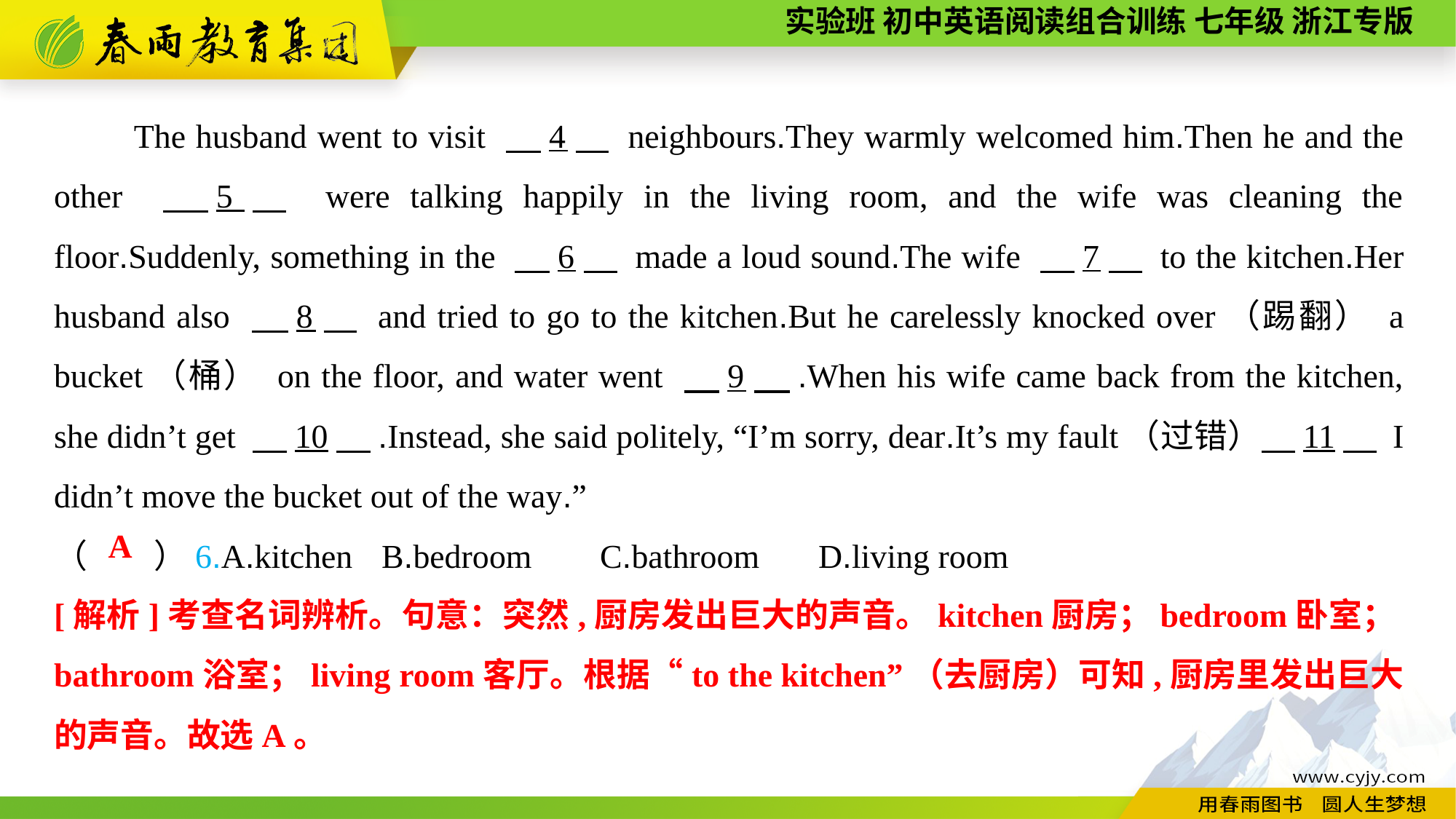

The husband went to visit 　4　 neighbours.They warmly welcomed him.Then he and the other 　5　 were talking happily in the living room, and the wife was cleaning the floor.Suddenly, something in the 　6　 made a loud sound.The wife 　7　 to the kitchen.Her husband also 　8　 and tried to go to the kitchen.But he carelessly knocked over（踢翻） a bucket（桶） on the floor, and water went 　9　.When his wife came back from the kitchen, she didn’t get 　10　.Instead, she said politely, “I’m sorry, dear.It’s my fault（过错）　11　 I didn’t move the bucket out of the way.”
（　　）6.A.kitchen	B.bedroom	C.bathroom	D.living room
A
[解析]考查名词辨析。句意：突然,厨房发出巨大的声音。kitchen厨房；bedroom卧室；bathroom浴室；living room客厅。根据“to the kitchen”（去厨房）可知,厨房里发出巨大的声音。故选A。